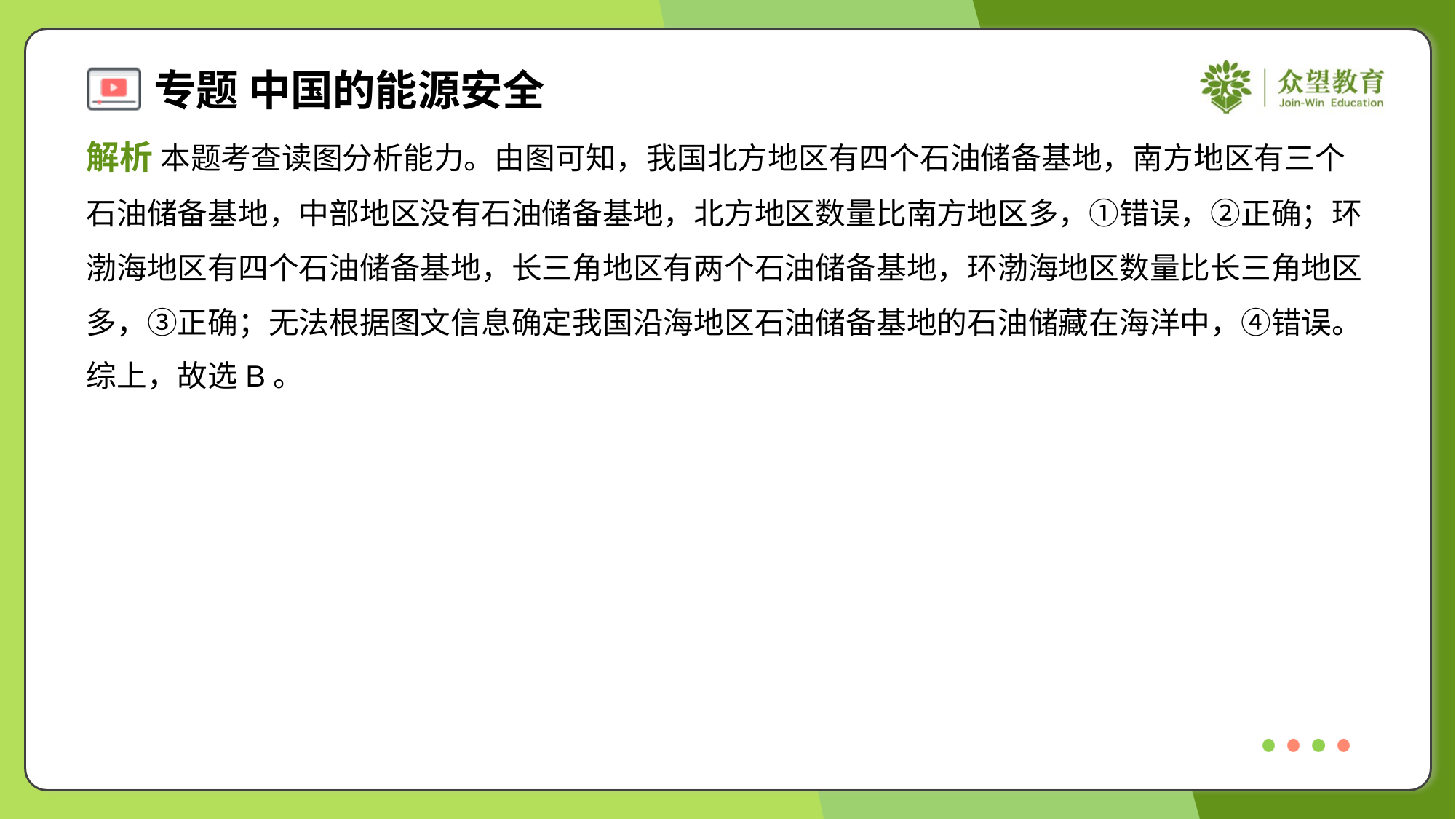

解析 本题考查读图分析能力。由图可知，我国北方地区有四个石油储备基地，南方地区有三个
石油储备基地，中部地区没有石油储备基地，北方地区数量比南方地区多，①错误，②正确；环
渤海地区有四个石油储备基地，长三角地区有两个石油储备基地，环渤海地区数量比长三角地区
多，③正确；无法根据图文信息确定我国沿海地区石油储备基地的石油储藏在海洋中，④错误。
综上，故选B。